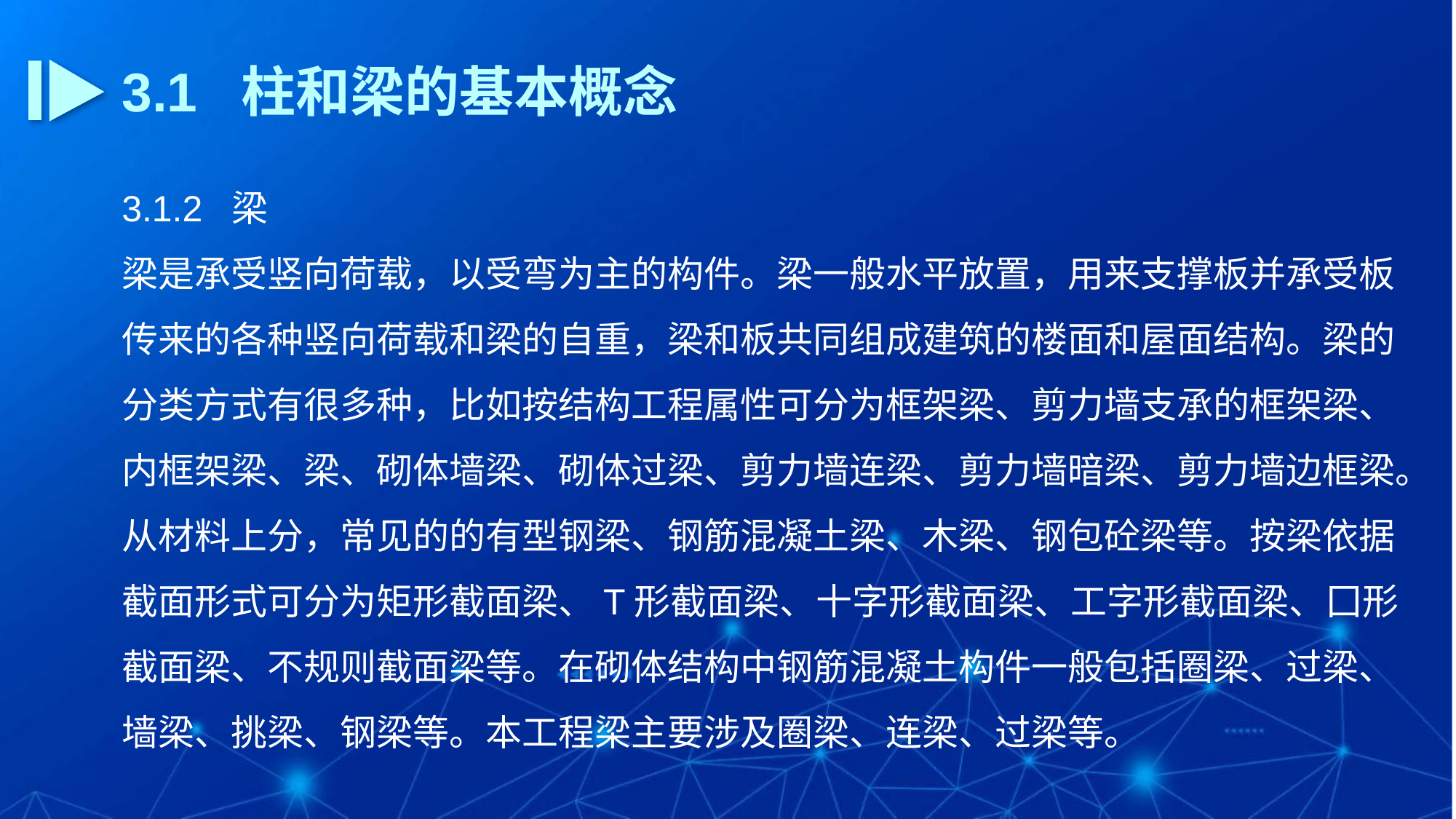

3.1  柱和梁的基本概念

3.1.2  梁
梁是承受竖向荷载，以受弯为主的构件。梁一般水平放置，用来支撑板并承受板传来的各种竖向荷载和梁的自重，梁和板共同组成建筑的楼面和屋面结构。梁的分类方式有很多种，比如按结构工程属性可分为框架梁、剪力墙支承的框架梁、内框架梁、梁、砌体墙梁、砌体过梁、剪力墙连梁、剪力墙暗梁、剪力墙边框梁。从材料上分，常见的的有型钢梁、钢筋混凝土梁、木梁、钢包砼梁等。按梁依据截面形式可分为矩形截面梁、T形截面梁、十字形截面梁、工字形截面梁、囗形截面梁、不规则截面梁等。在砌体结构中钢筋混凝土构件一般包括圈梁、过梁、墙梁、挑梁、钢梁等。本工程梁主要涉及圈梁、连梁、过梁等。